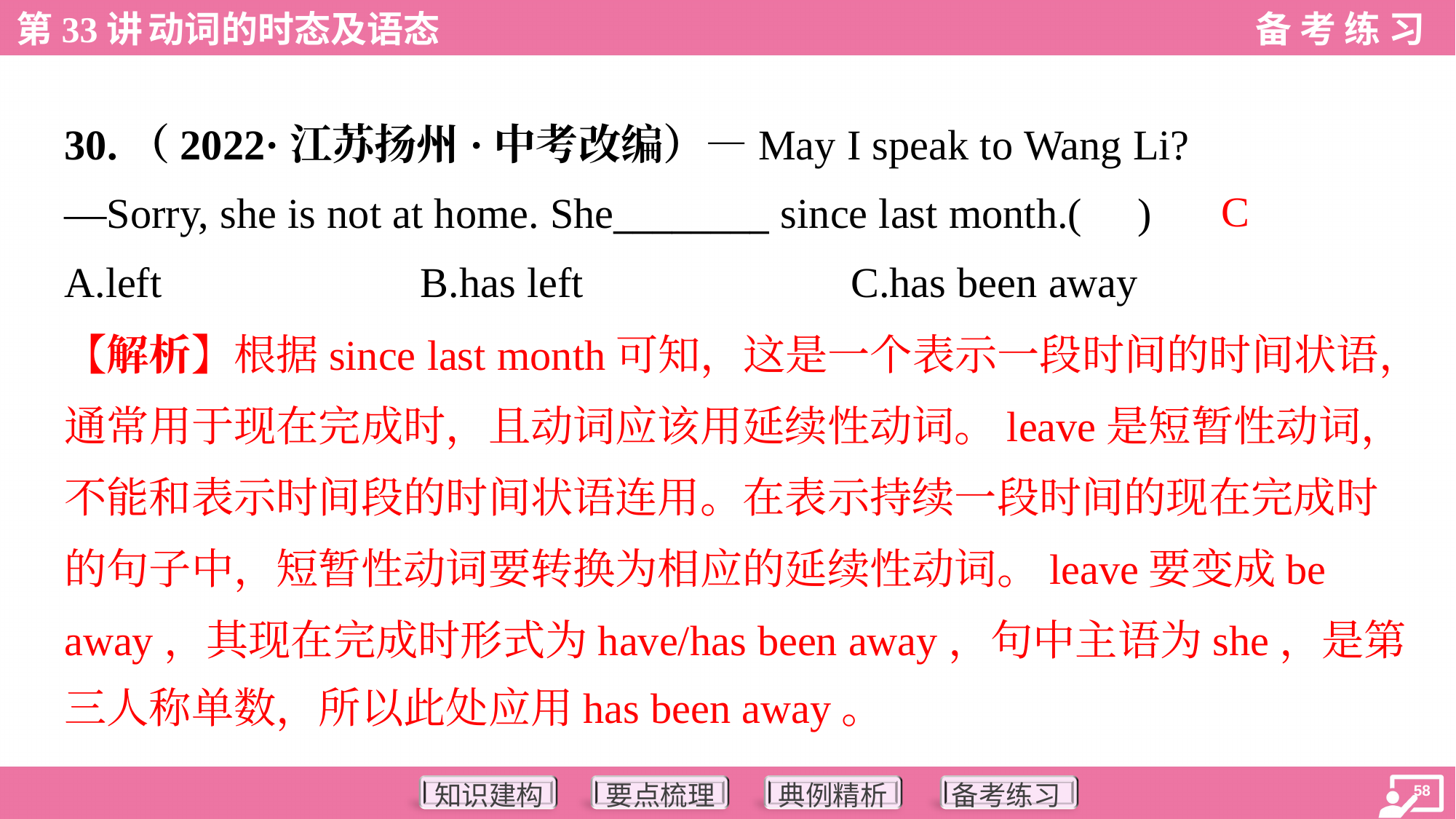

30.（2022·江苏扬州·中考改编）—May I speak to Wang Li?
—Sorry, she is not at home. She________ since last month.(     )
C
A.left	B.has left	C.has been away
【解析】根据since last month可知，这是一个表示一段时间的时间状语，
通常用于现在完成时，且动词应该用延续性动词。leave是短暂性动词，
不能和表示时间段的时间状语连用。在表示持续一段时间的现在完成时
的句子中，短暂性动词要转换为相应的延续性动词。leave要变成be
away，其现在完成时形式为have/has been away，句中主语为she，是第
三人称单数，所以此处应用has been away。